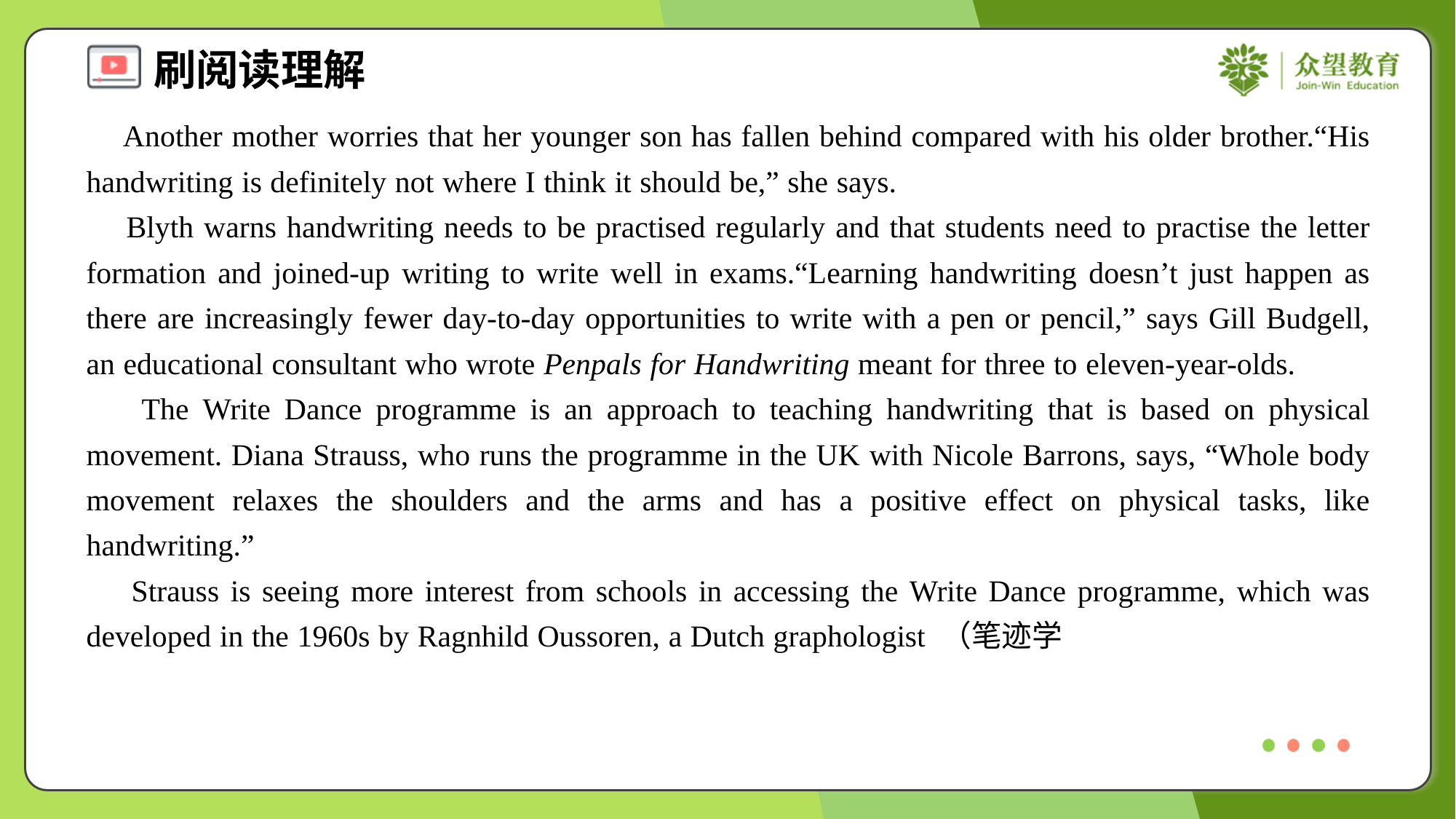

Another mother worries that her younger son has fallen behind compared with his older brother.“His handwriting is definitely not where I think it should be,” she says.
    Blyth warns handwriting needs to be practised regularly and that students need to practise the letter formation and joined-up writing to write well in exams.“Learning handwriting doesn’t just happen as there are increasingly fewer day-to-day opportunities to write with a pen or pencil,” says Gill Budgell, an educational consultant who wrote Penpals for Handwriting meant for three to eleven-year-olds.
    The Write Dance programme is an approach to teaching handwriting that is based on physical movement. Diana Strauss, who runs the programme in the UK with Nicole Barrons, says, “Whole body movement relaxes the shoulders and the arms and has a positive effect on physical tasks, like handwriting.”
    Strauss is seeing more interest from schools in accessing the Write Dance programme, which was developed in the 1960s by Ragnhild Oussoren, a Dutch graphologist （笔迹学